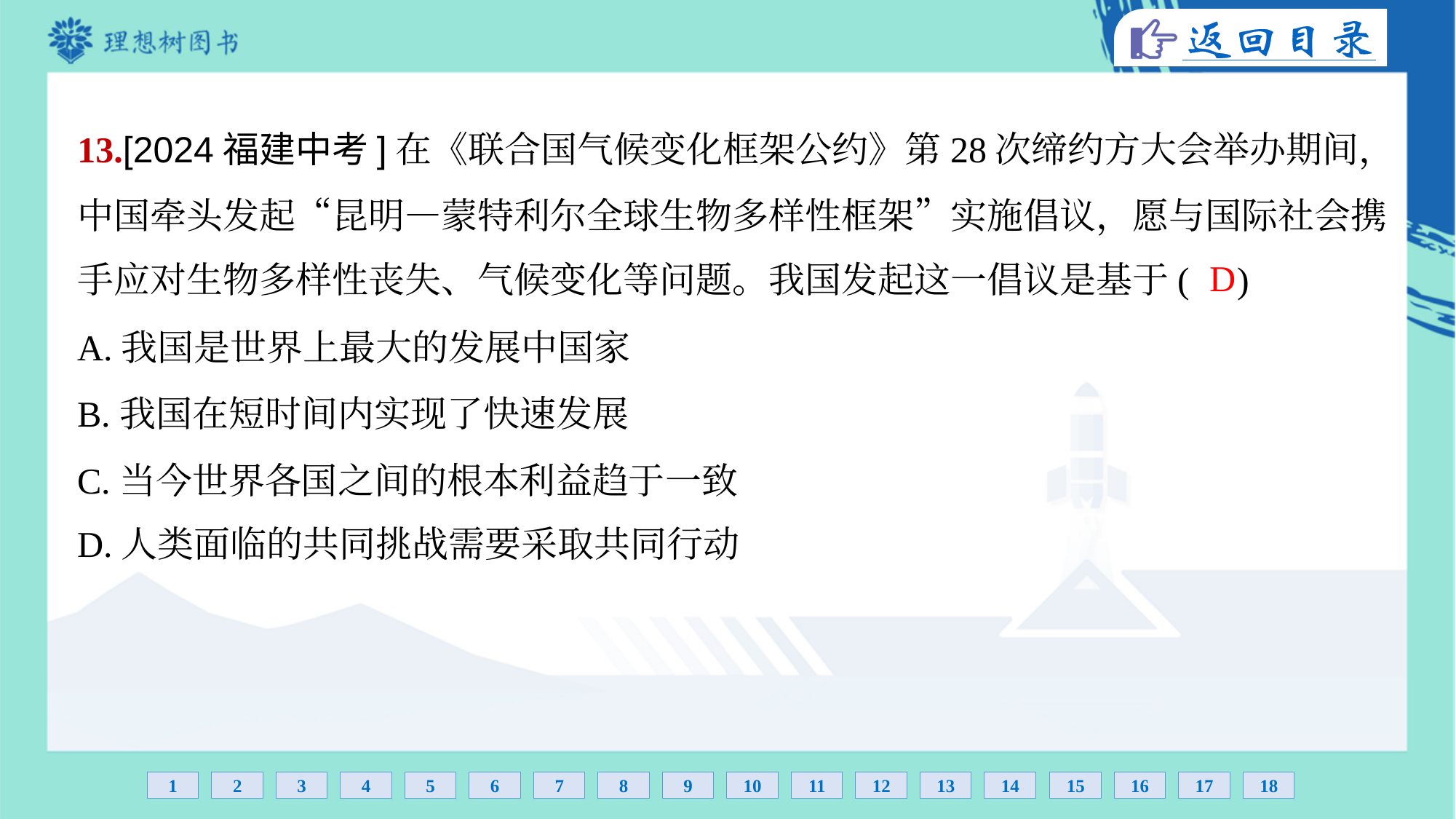

13.[2024福建中考]在《联合国气候变化框架公约》第28次缔约方大会举办期间，
中国牵头发起“昆明—蒙特利尔全球生物多样性框架”实施倡议，愿与国际社会携
手应对生物多样性丧失、气候变化等问题。我国发起这一倡议是基于(     )
D
A.我国是世界上最大的发展中国家
B.我国在短时间内实现了快速发展
C.当今世界各国之间的根本利益趋于一致
D.人类面临的共同挑战需要采取共同行动